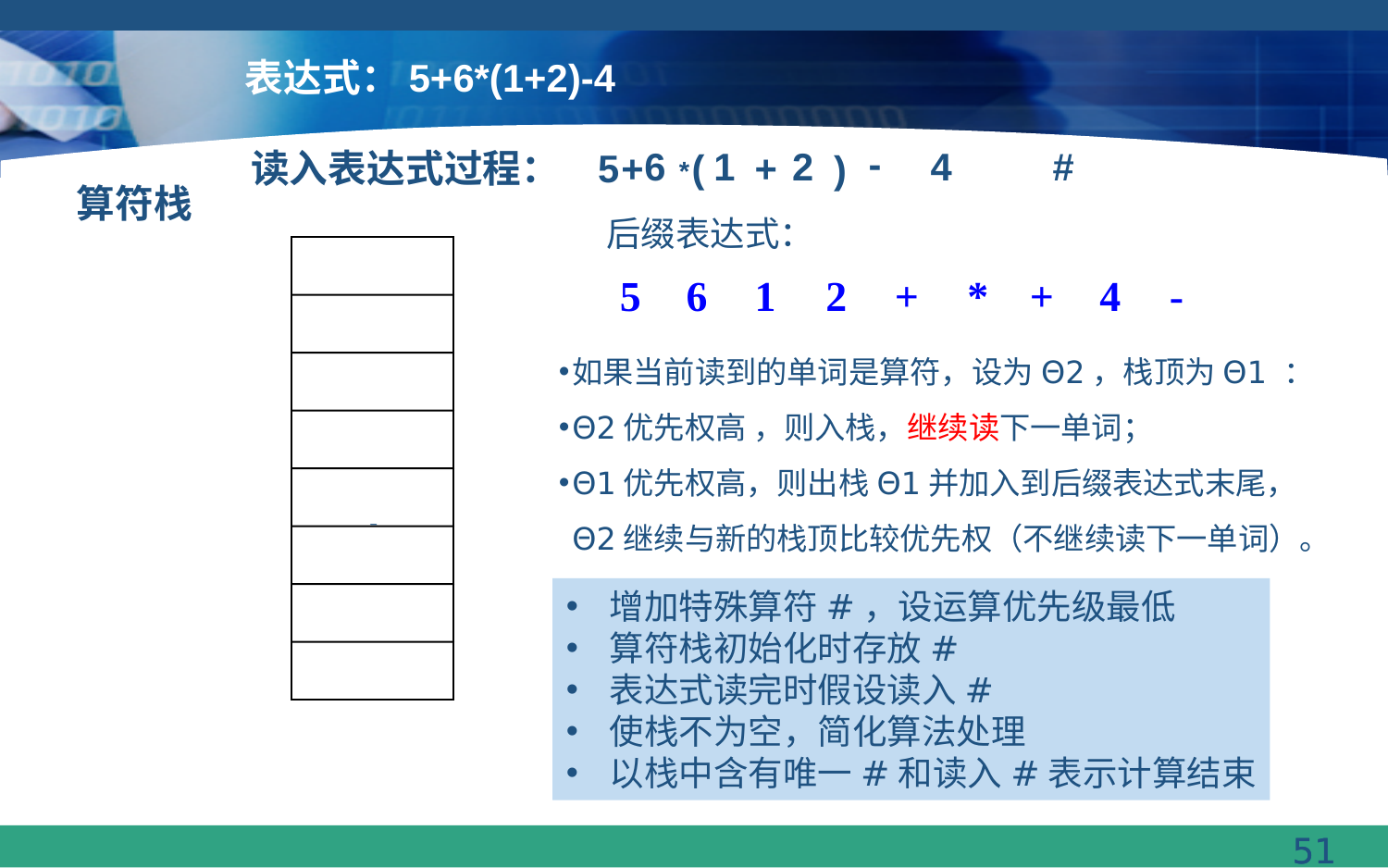

表达式：5+6*(1+2)-4
-
6
1
2
4
#
读入表达式过程：
5
+
(
+
)
*
算符栈
后缀表达式：

5
6
1
2
+
*
+
4
-
如果当前读到的单词是算符，设为Θ2，栈顶为Θ1 ：
Θ2优先权高 ，则入栈，继续读下一单词；
Θ1优先权高，则出栈Θ1并加入到后缀表达式末尾， Θ2继续与新的栈顶比较优先权（不继续读下一单词）。
+

(

*

+
增加特殊算符#，设运算优先级最低
算符栈初始化时存放#
表达式读完时假设读入#
使栈不为空，简化算法处理
以栈中含有唯一#和读入#表示计算结束
-

#